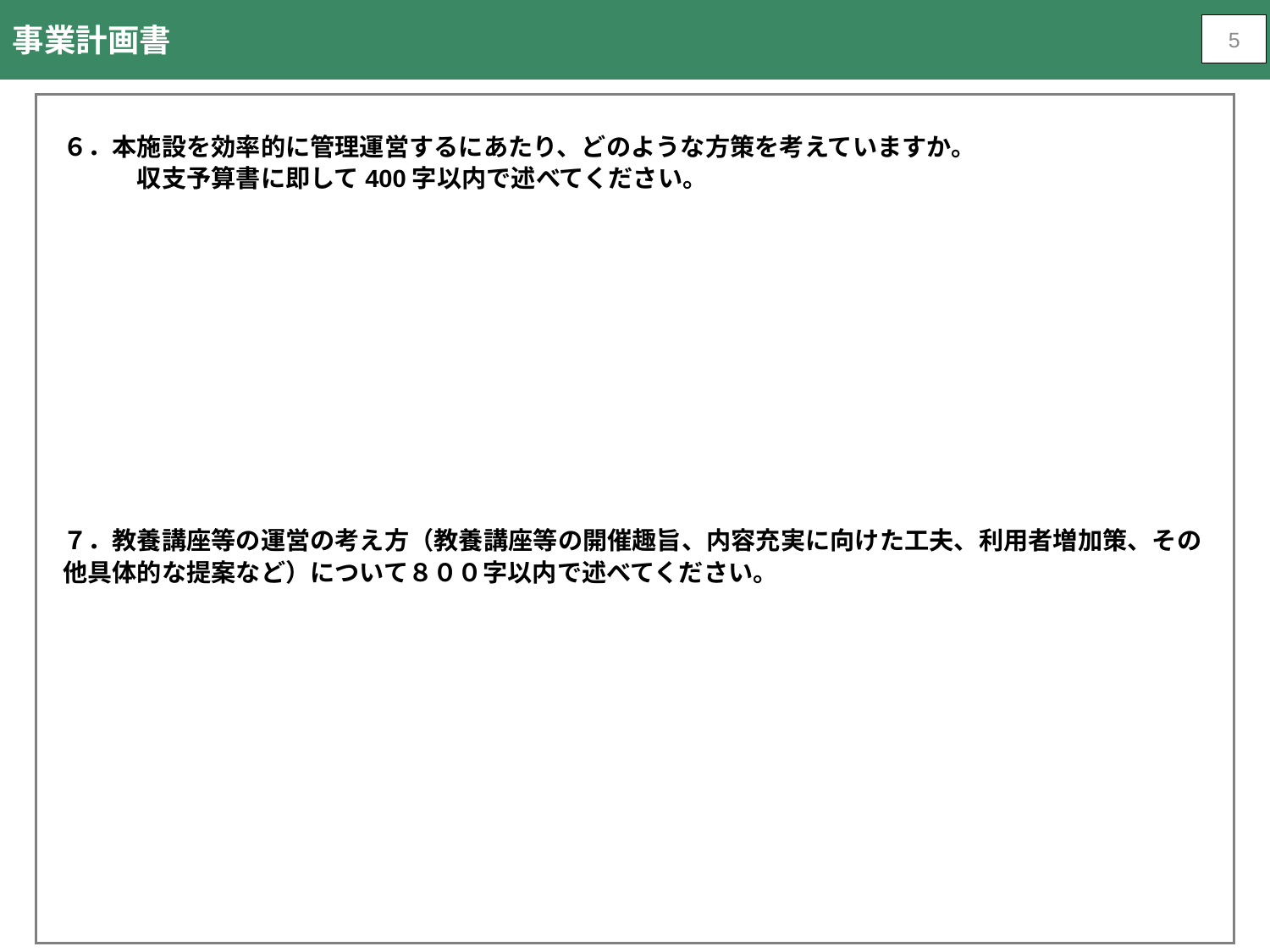

事業計画書
5

６．本施設を効率的に管理運営するにあたり、どのような方策を考えていますか。
　　　収支予算書に即して400字以内で述べてください。

７．教養講座等の運営の考え方（教養講座等の開催趣旨、内容充実に向けた工夫、利用者増加策、その他具体的な提案など）について８００字以内で述べてください。